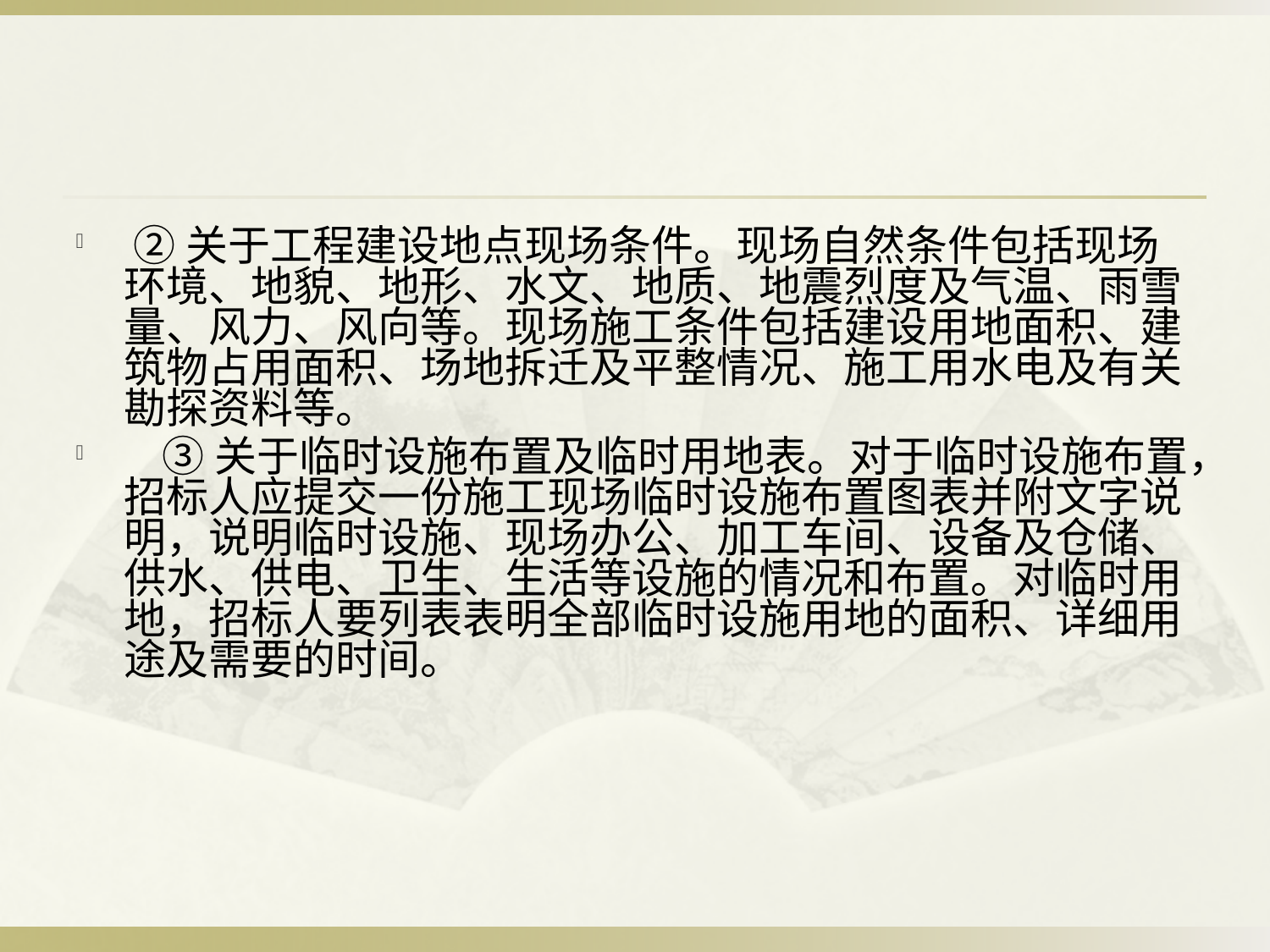

#
 ②关于工程建设地点现场条件。现场自然条件包括现场环境、地貌、地形、水文、地质、地震烈度及气温、雨雪量、风力、风向等。现场施工条件包括建设用地面积、建筑物占用面积、场地拆迁及平整情况、施工用水电及有关勘探资料等。
    ③关于临时设施布置及临时用地表。对于临时设施布置，招标人应提交一份施工现场临时设施布置图表并附文字说明，说明临时设施、现场办公、加工车间、设备及仓储、供水、供电、卫生、生活等设施的情况和布置。对临时用地，招标人要列表表明全部临时设施用地的面积、详细用途及需要的时间。